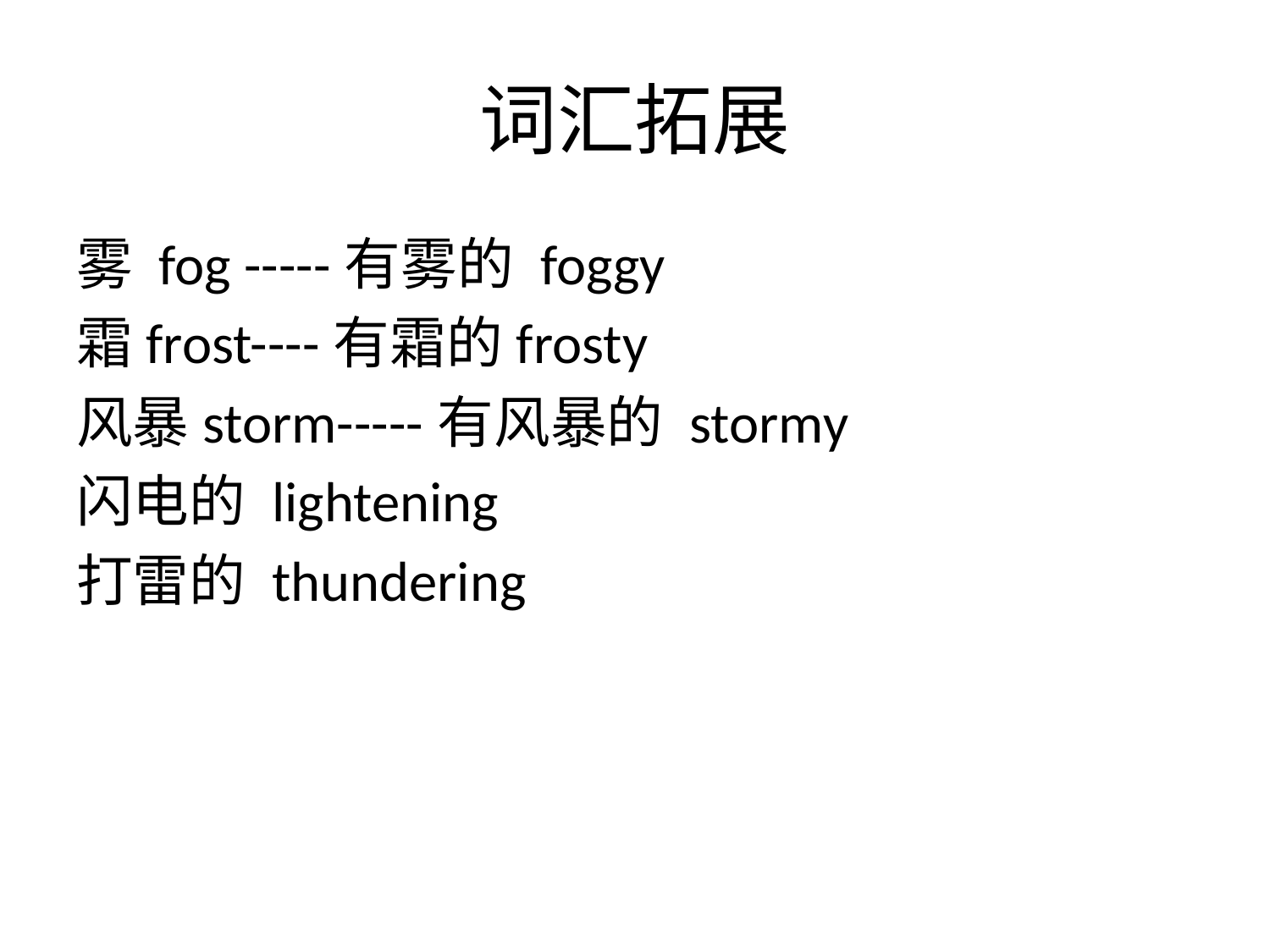

词汇拓展
雾 fog -----有雾的 foggy
霜frost----有霜的frosty
风暴storm-----有风暴的 stormy
闪电的 lightening
打雷的 thundering
学科网
学科网